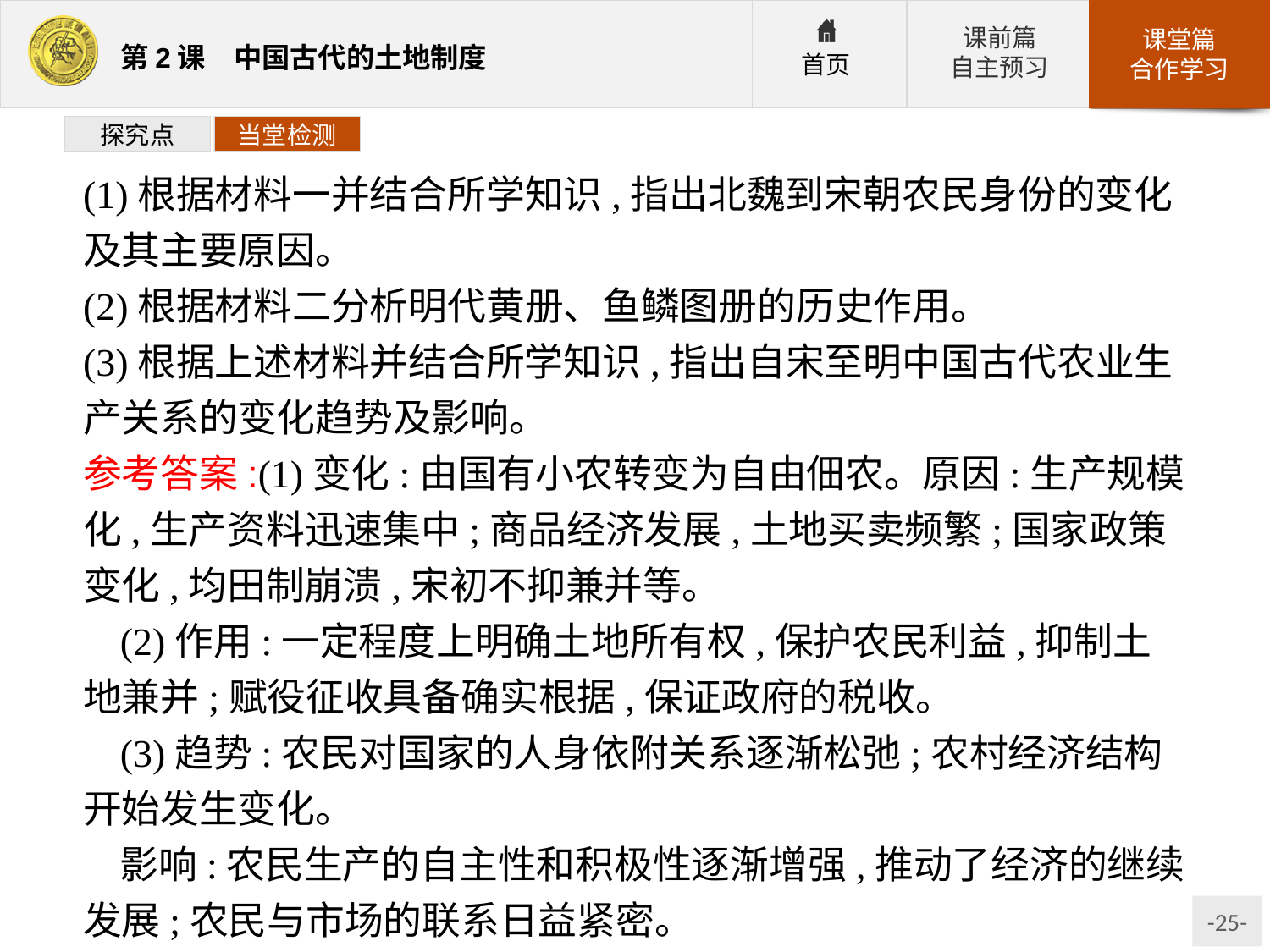

探究点
当堂检测
(1)根据材料一并结合所学知识,指出北魏到宋朝农民身份的变化及其主要原因。
(2)根据材料二分析明代黄册、鱼鳞图册的历史作用。
(3)根据上述材料并结合所学知识,指出自宋至明中国古代农业生产关系的变化趋势及影响。
参考答案:(1)变化:由国有小农转变为自由佃农。原因:生产规模化,生产资料迅速集中;商品经济发展,土地买卖频繁;国家政策变化,均田制崩溃,宋初不抑兼并等。
(2)作用:一定程度上明确土地所有权,保护农民利益,抑制土地兼并;赋役征收具备确实根据,保证政府的税收。
(3)趋势:农民对国家的人身依附关系逐渐松弛;农村经济结构开始发生变化。
影响:农民生产的自主性和积极性逐渐增强,推动了经济的继续发展;农民与市场的联系日益紧密。